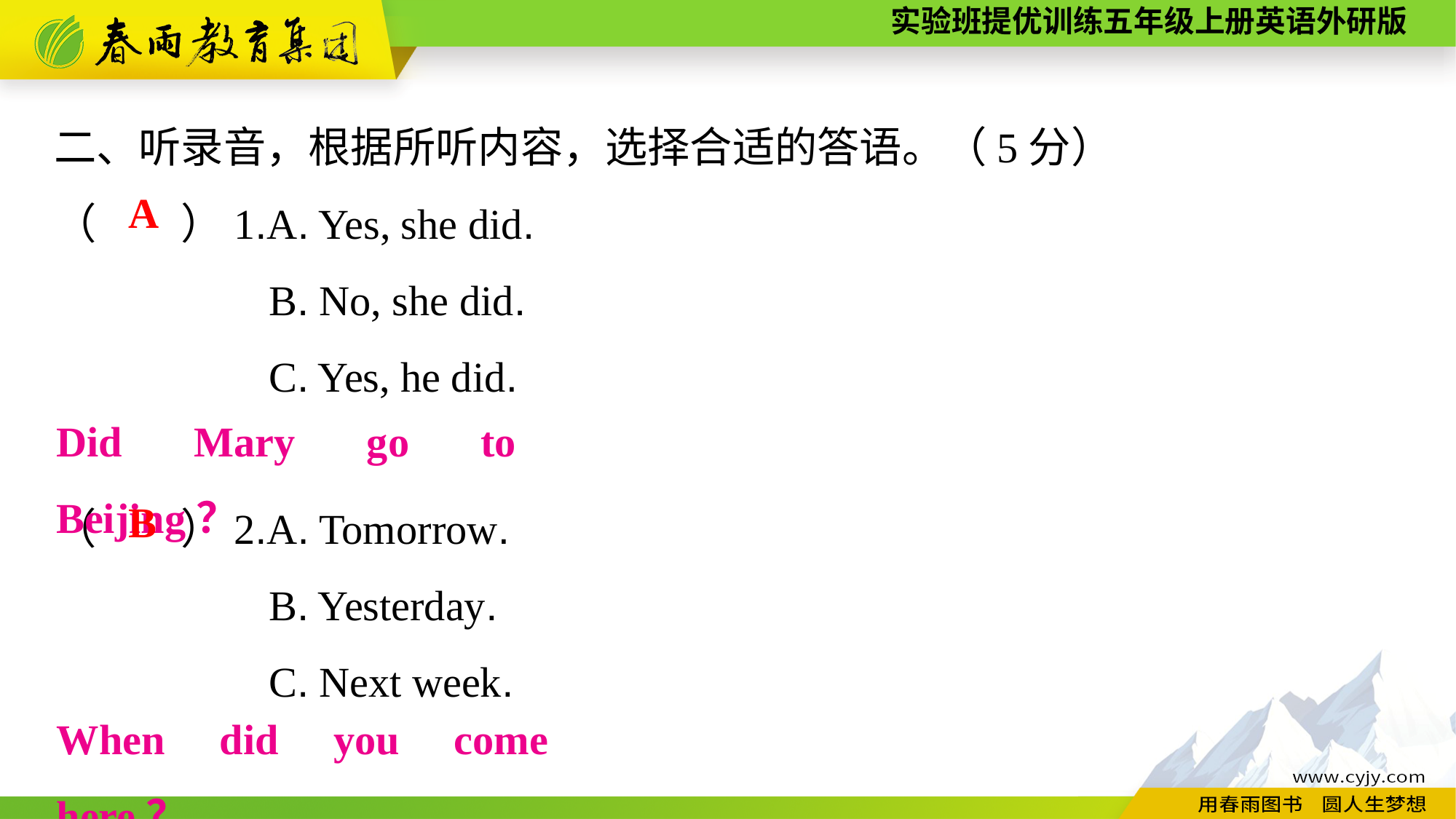

二、听录音，根据所听内容，选择合适的答语。（5分）
（　　）1.A. Yes, she did.
B. No, she did.
C. Yes, he did.

（　　）2.A. Tomorrow.
B. Yesterday.
C. Next week.
A
Did Mary go to Beijing？
B
When did you come here？